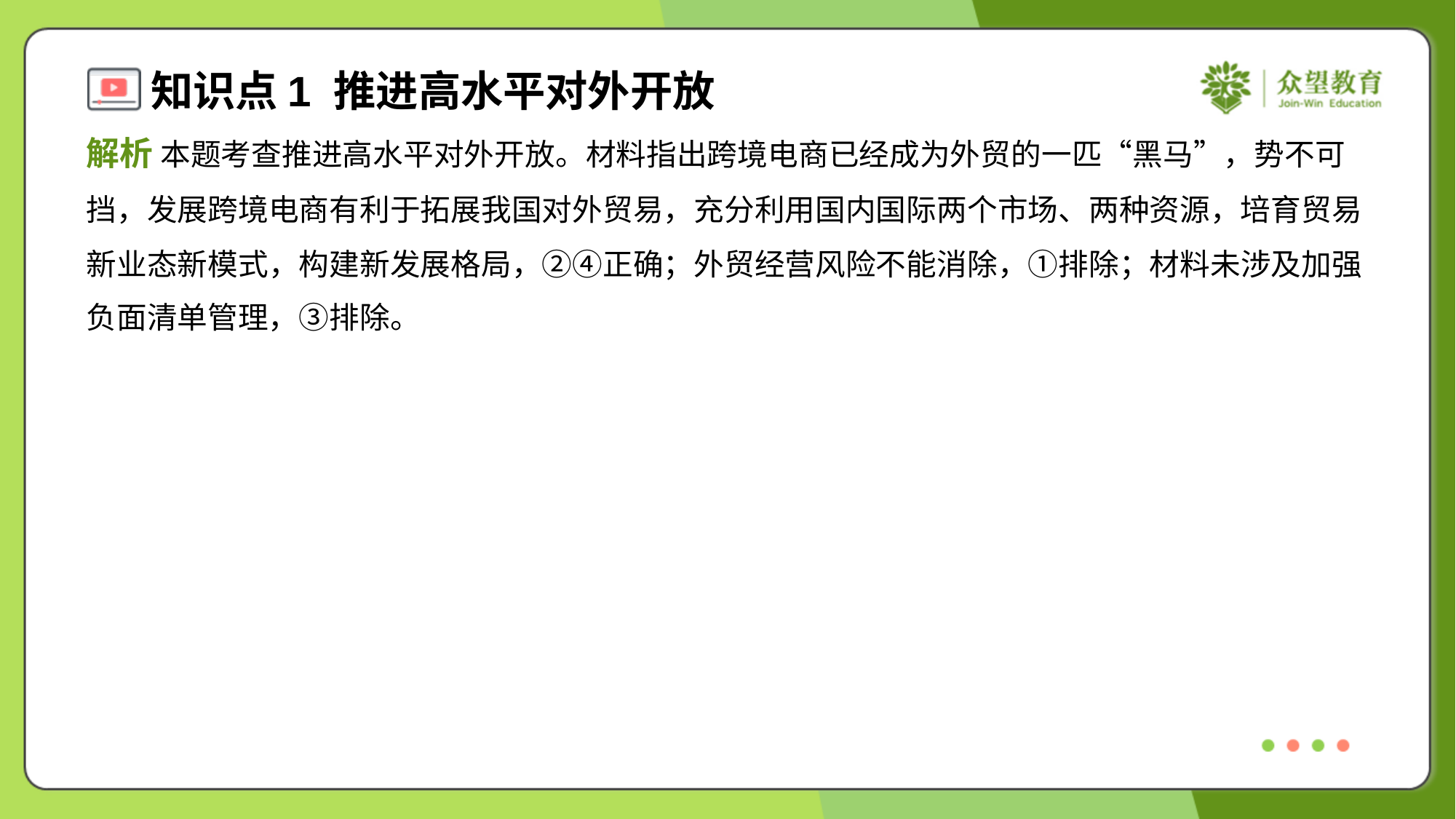

解析 本题考查推进高水平对外开放。材料指出跨境电商已经成为外贸的一匹“黑马”，势不可
挡，发展跨境电商有利于拓展我国对外贸易，充分利用国内国际两个市场、两种资源，培育贸易
新业态新模式，构建新发展格局，②④正确；外贸经营风险不能消除，①排除；材料未涉及加强
负面清单管理，③排除。